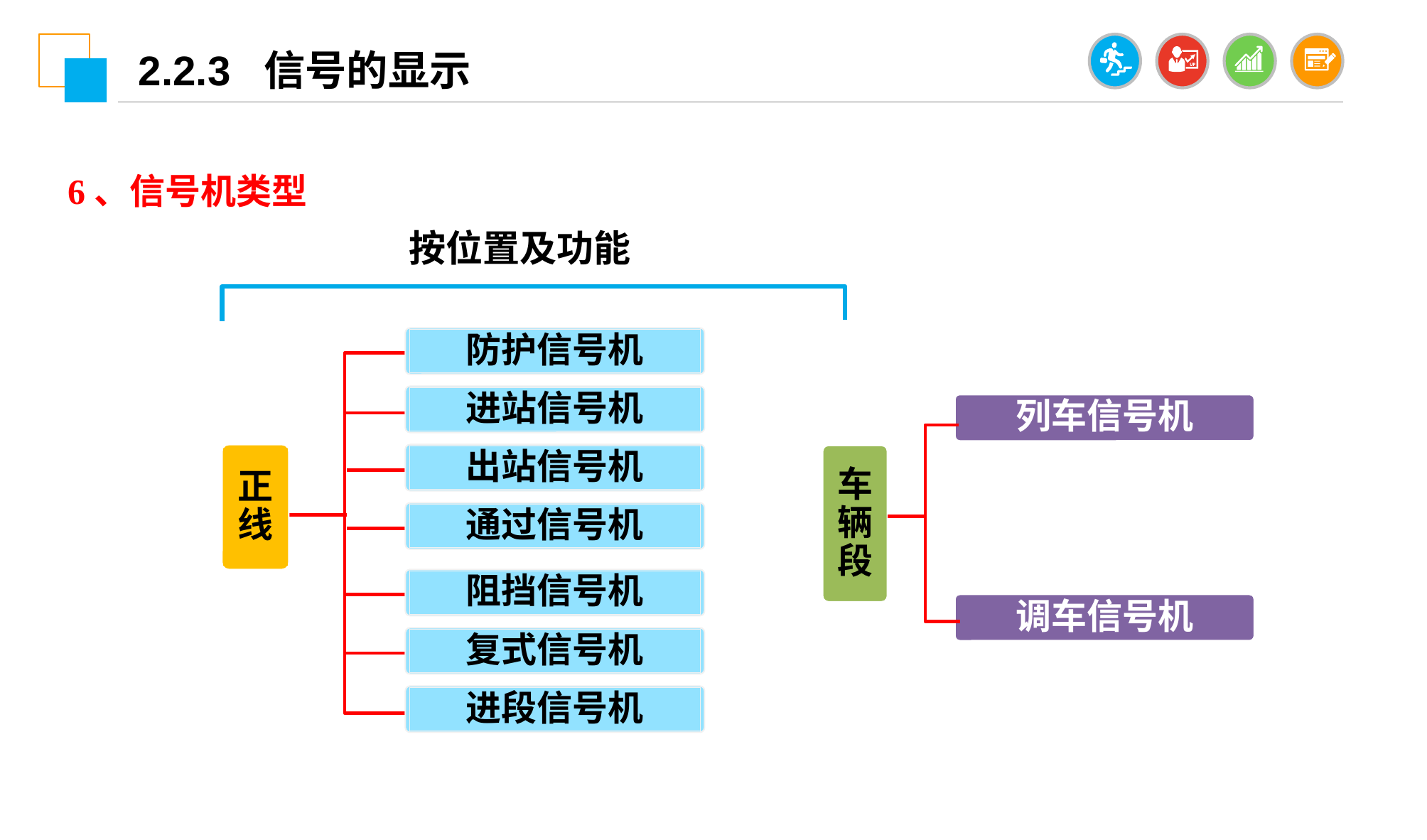

2.2.3  信号的显示
6、信号机类型
按位置及功能

防护信号机

进站信号机

列车信号机

正线

出站信号机

车辆段

通过信号机

阻挡信号机

调车信号机

复式信号机

进段信号机